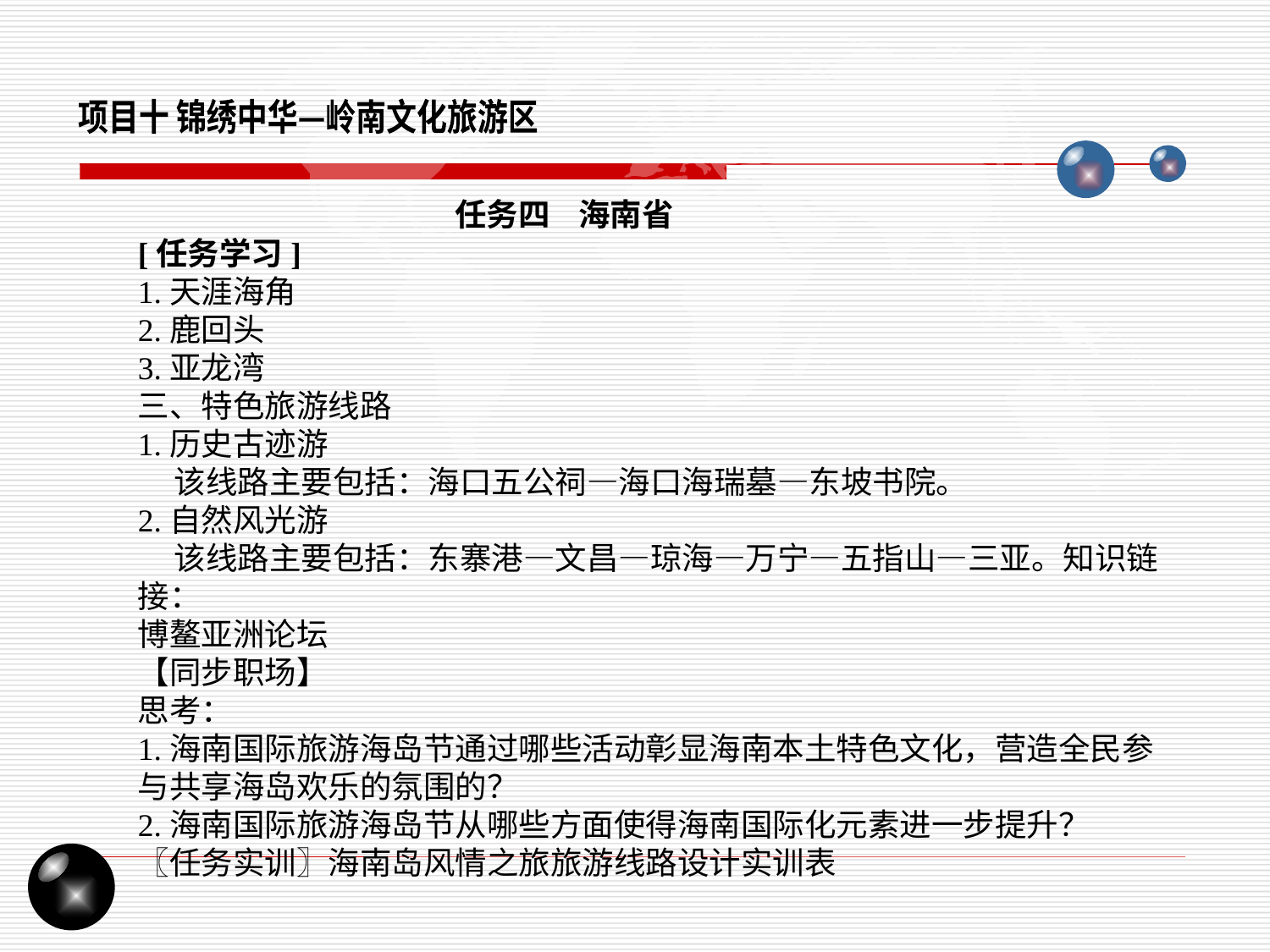

项目十 锦绣中华—岭南文化旅游区
任务四    海南省
[任务学习]
1.天涯海角
2.鹿回头
3.亚龙湾
三、特色旅游线路
1.历史古迹游
    该线路主要包括：海口五公祠—海口海瑞墓—东坡书院。
2.自然风光游
    该线路主要包括：东寨港—文昌—琼海—万宁—五指山—三亚。知识链接：
博鳌亚洲论坛
【同步职场】
思考：
1.海南国际旅游海岛节通过哪些活动彰显海南本土特色文化，营造全民参与共享海岛欢乐的氛围的？
2.海南国际旅游海岛节从哪些方面使得海南国际化元素进一步提升？
〖任务实训〗海南岛风情之旅旅游线路设计实训表